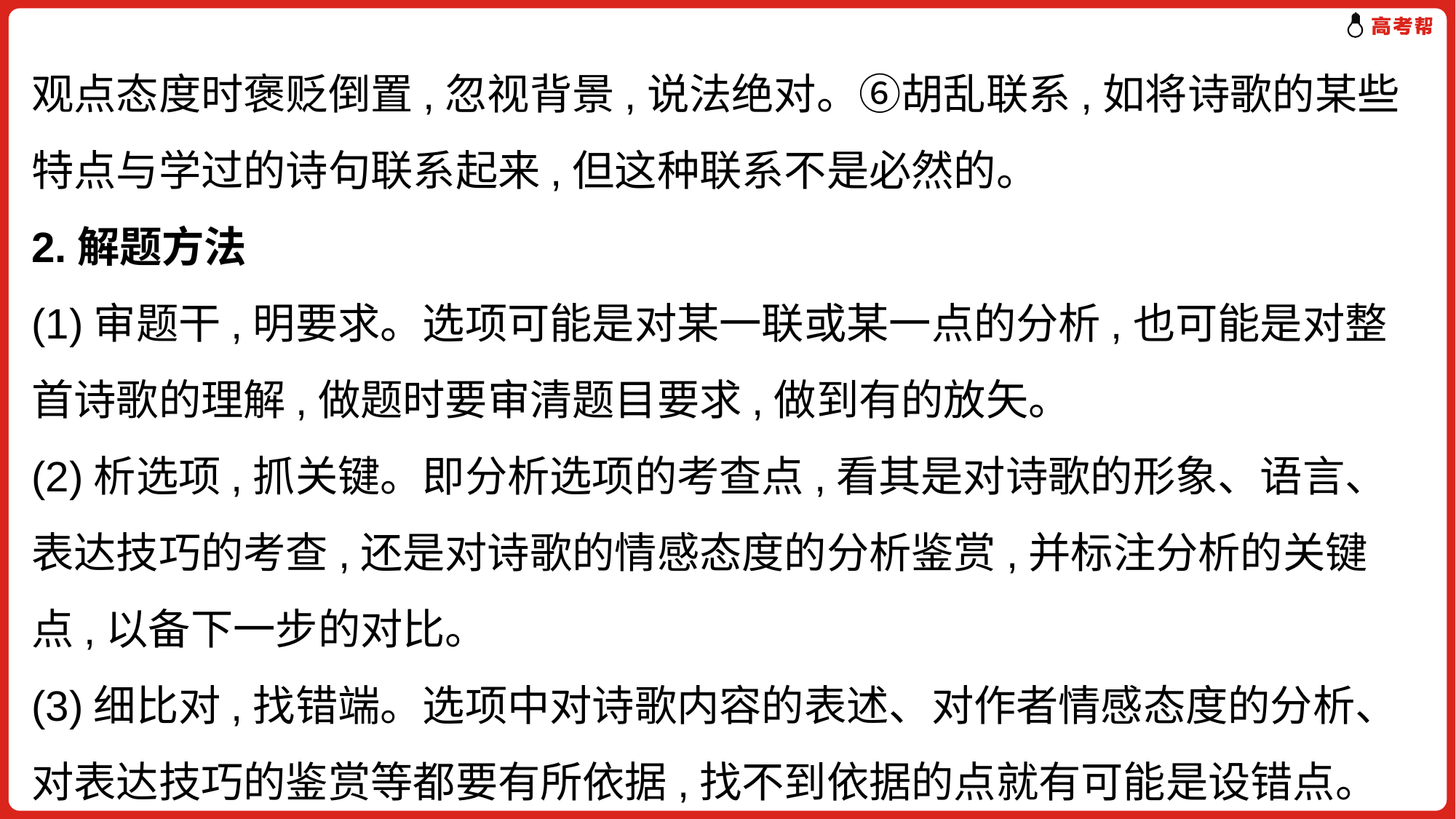

观点态度时褒贬倒置,忽视背景,说法绝对。⑥胡乱联系,如将诗歌的某些特点与学过的诗句联系起来,但这种联系不是必然的。
2.解题方法
(1)审题干,明要求。选项可能是对某一联或某一点的分析,也可能是对整首诗歌的理解,做题时要审清题目要求,做到有的放矢。
(2)析选项,抓关键。即分析选项的考查点,看其是对诗歌的形象、语言、表达技巧的考查,还是对诗歌的情感态度的分析鉴赏,并标注分析的关键点,以备下一步的对比。
(3)细比对,找错端。选项中对诗歌内容的表述、对作者情感态度的分析、对表达技巧的鉴赏等都要有所依据,找不到依据的点就有可能是设错点。